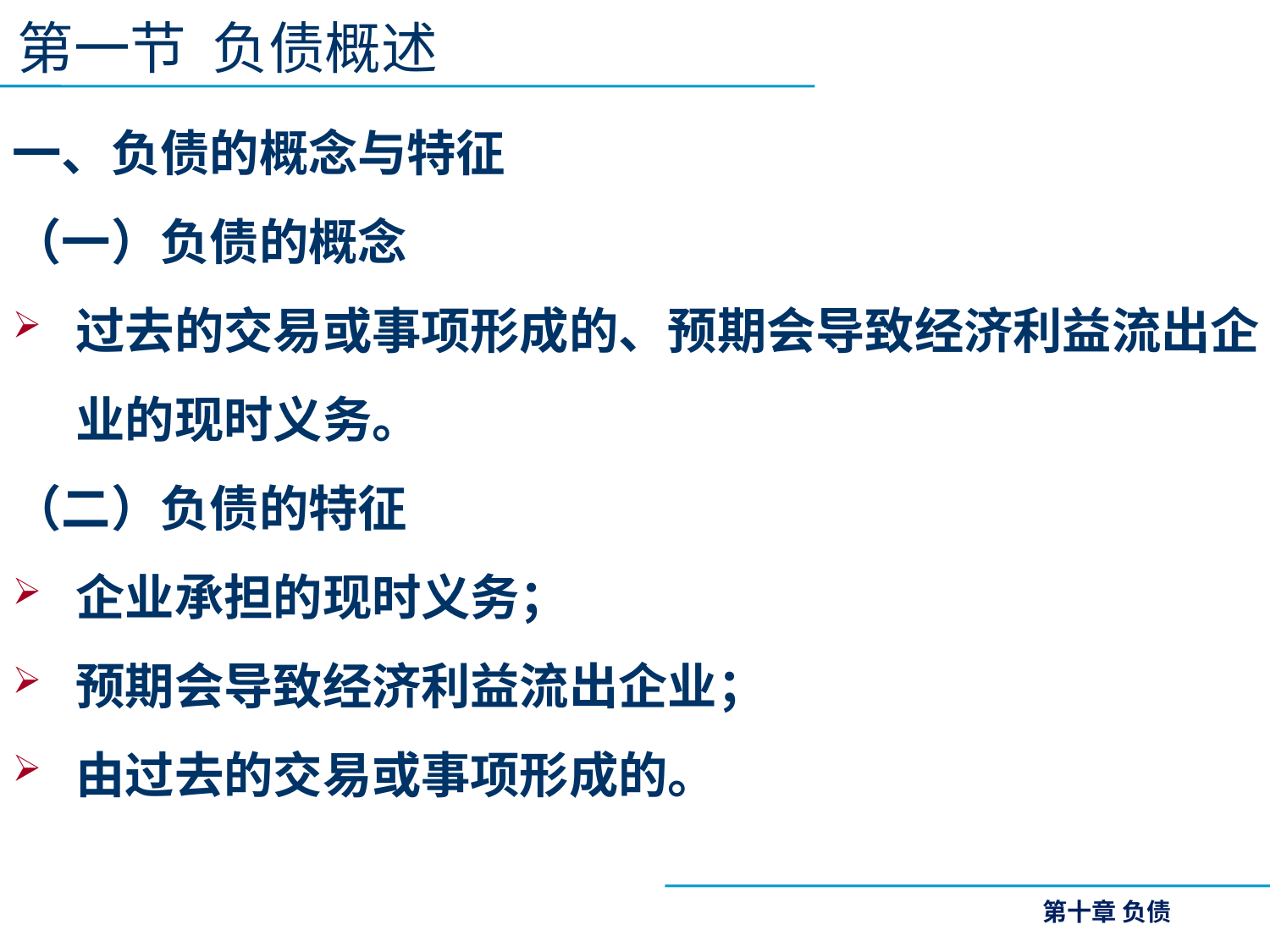

第一节  负债概述
一、负债的概念与特征
（一）负债的概念
过去的交易或事项形成的、预期会导致经济利益流出企业的现时义务。
（二）负债的特征
企业承担的现时义务；
预期会导致经济利益流出企业；
由过去的交易或事项形成的。